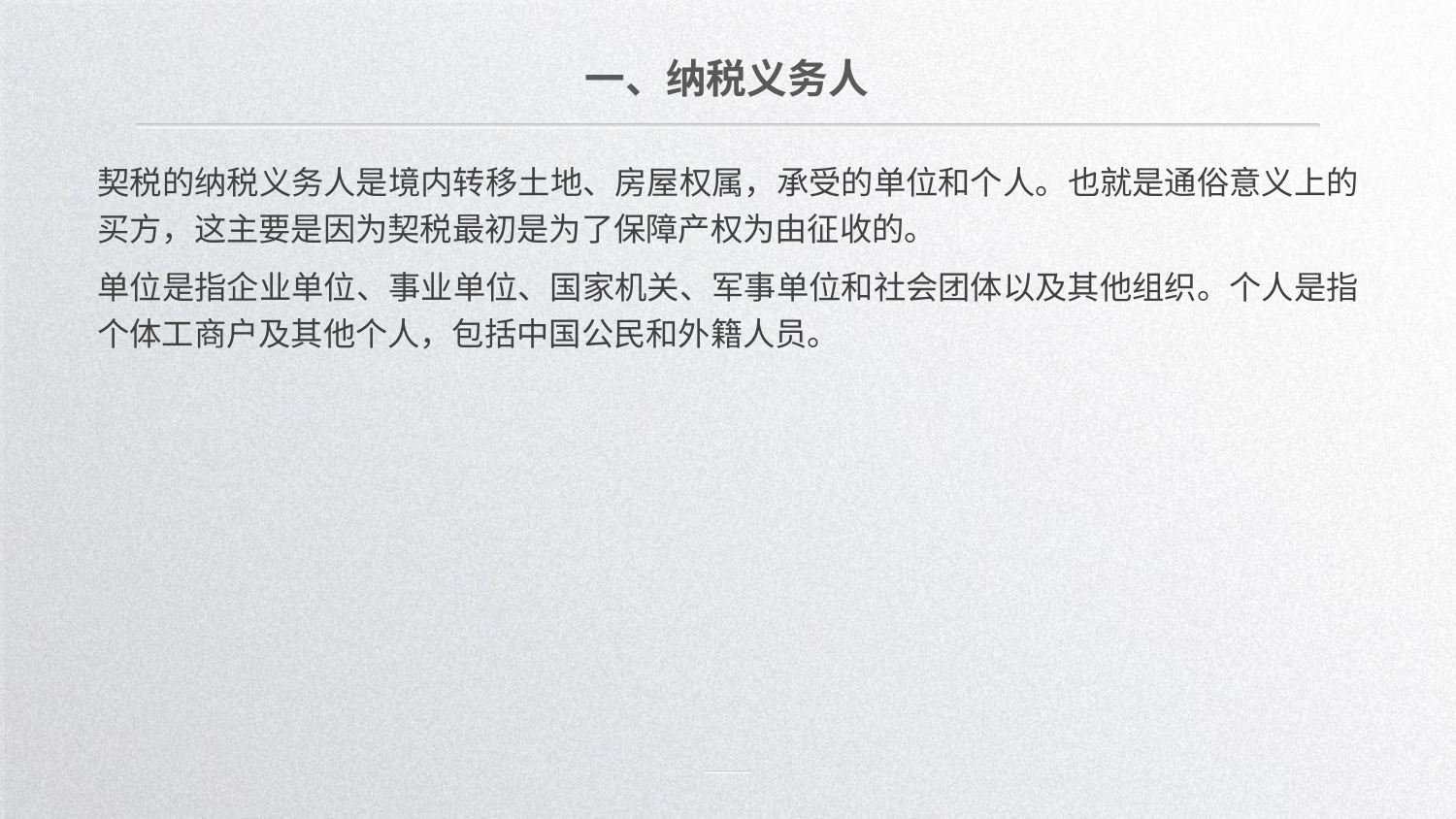

一、纳税义务人
契税的纳税义务人是境内转移土地、房屋权属，承受的单位和个人。也就是通俗意义上的买方，这主要是因为契税最初是为了保障产权为由征收的。
单位是指企业单位、事业单位、国家机关、军事单位和社会团体以及其他组织。个人是指个体工商户及其他个人，包括中国公民和外籍人员。